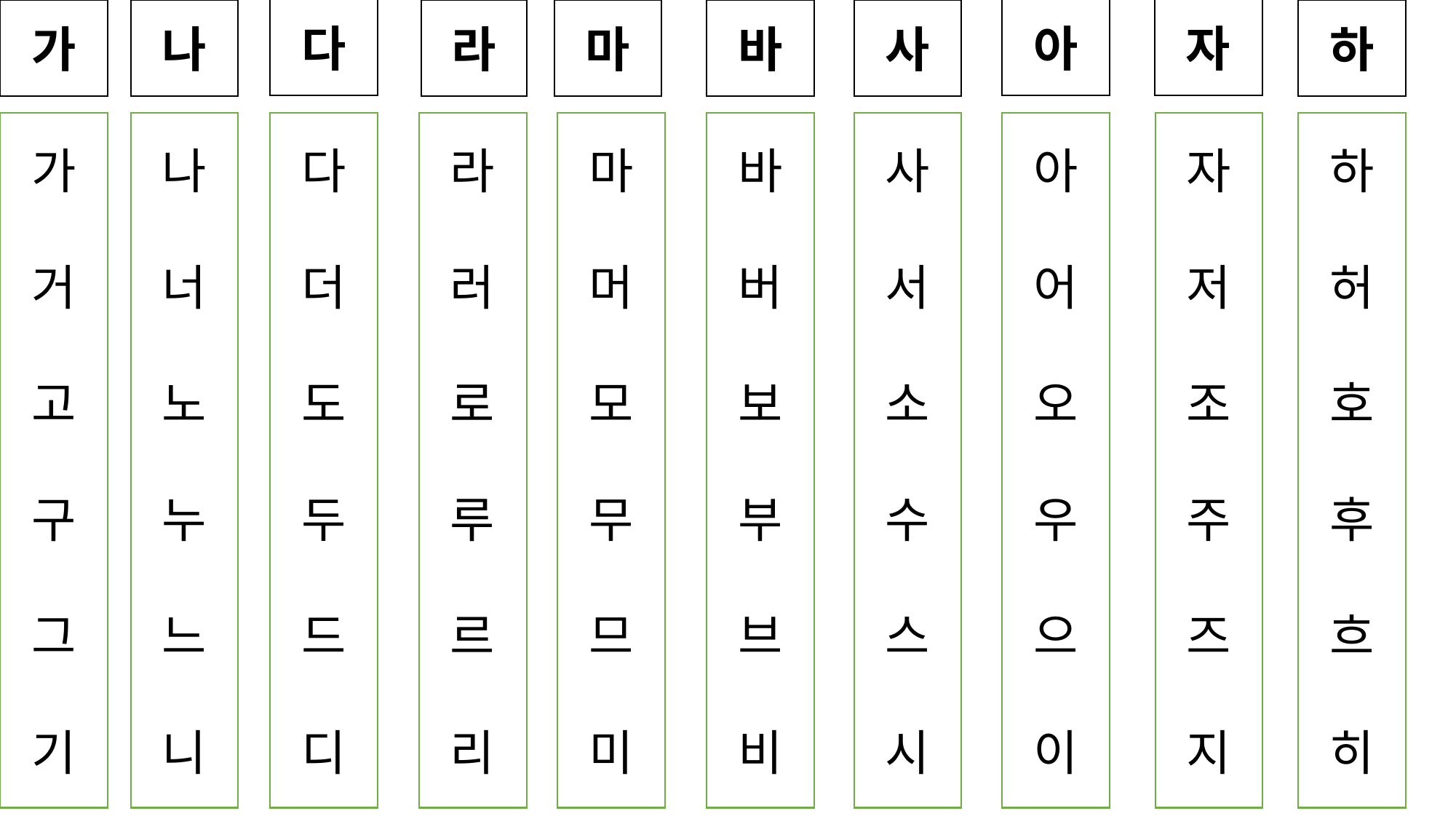

가

나
라
마
바
사
하
다
아
자
가

거

고

구

그

기
나

너

노

누

느

니
다

더

도

두

드

디
라

러

로

루

르

리
마

머

모

무

므

미
바

버

보

부

브

비
사

서

소

수

스

시
아

어

오

우

으

이
자

저

조

주

즈

지
하

허

호

후

흐

히